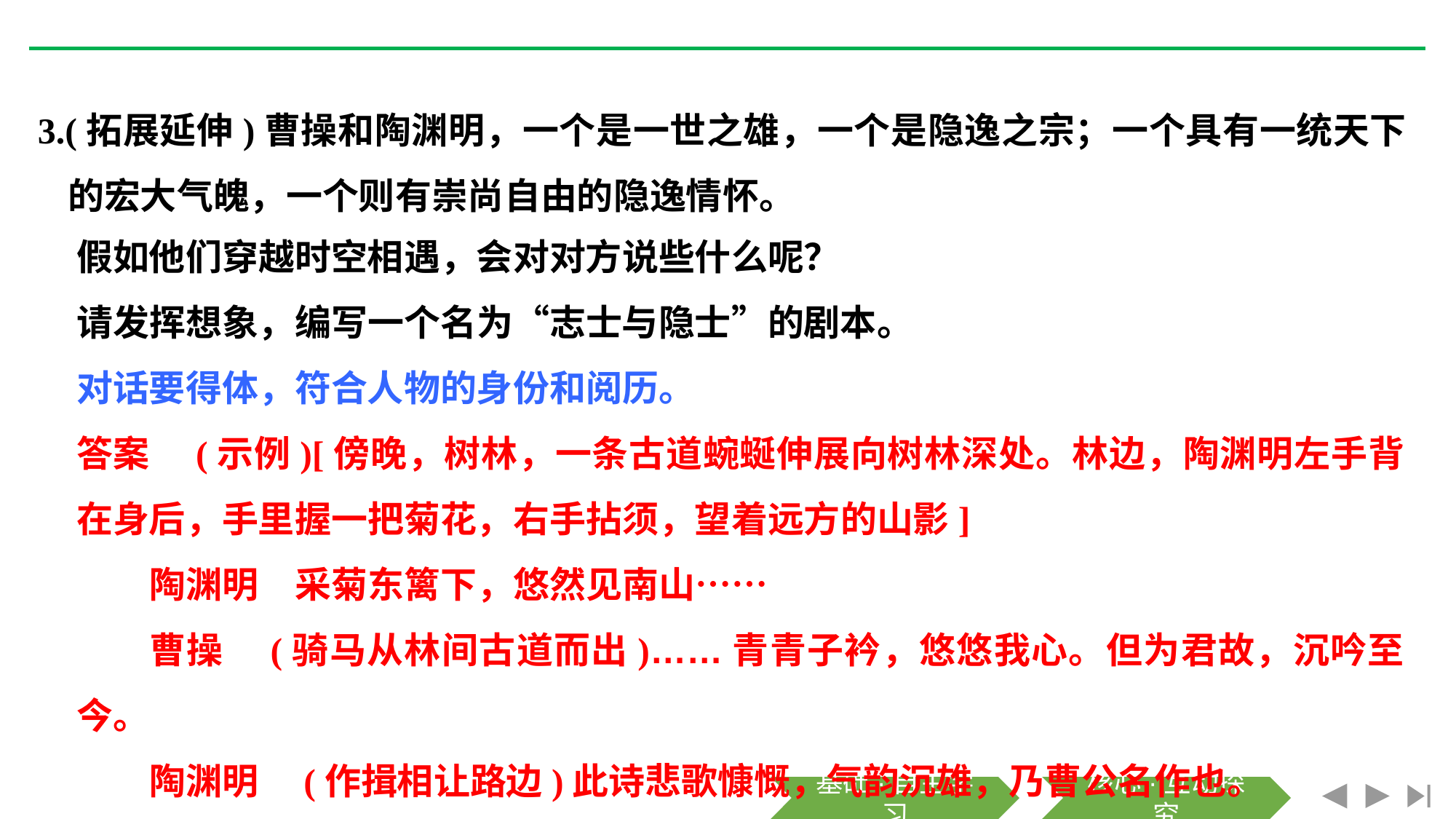

3.(拓展延伸)曹操和陶渊明，一个是一世之雄，一个是隐逸之宗；一个具有一统天下的宏大气魄，一个则有崇尚自由的隐逸情怀。
假如他们穿越时空相遇，会对对方说些什么呢？
请发挥想象，编写一个名为“志士与隐士”的剧本。
对话要得体，符合人物的身份和阅历。
答案　(示例)[傍晚，树林，一条古道蜿蜒伸展向树林深处。林边，陶渊明左手背在身后，手里握一把菊花，右手拈须，望着远方的山影]
陶渊明　采菊东篱下，悠然见南山……
曹操　(骑马从林间古道而出)……青青子衿，悠悠我心。但为君故，沉吟至今。
陶渊明　(作揖相让路边)此诗悲歌慷慨，气韵沉雄，乃曹公名作也。